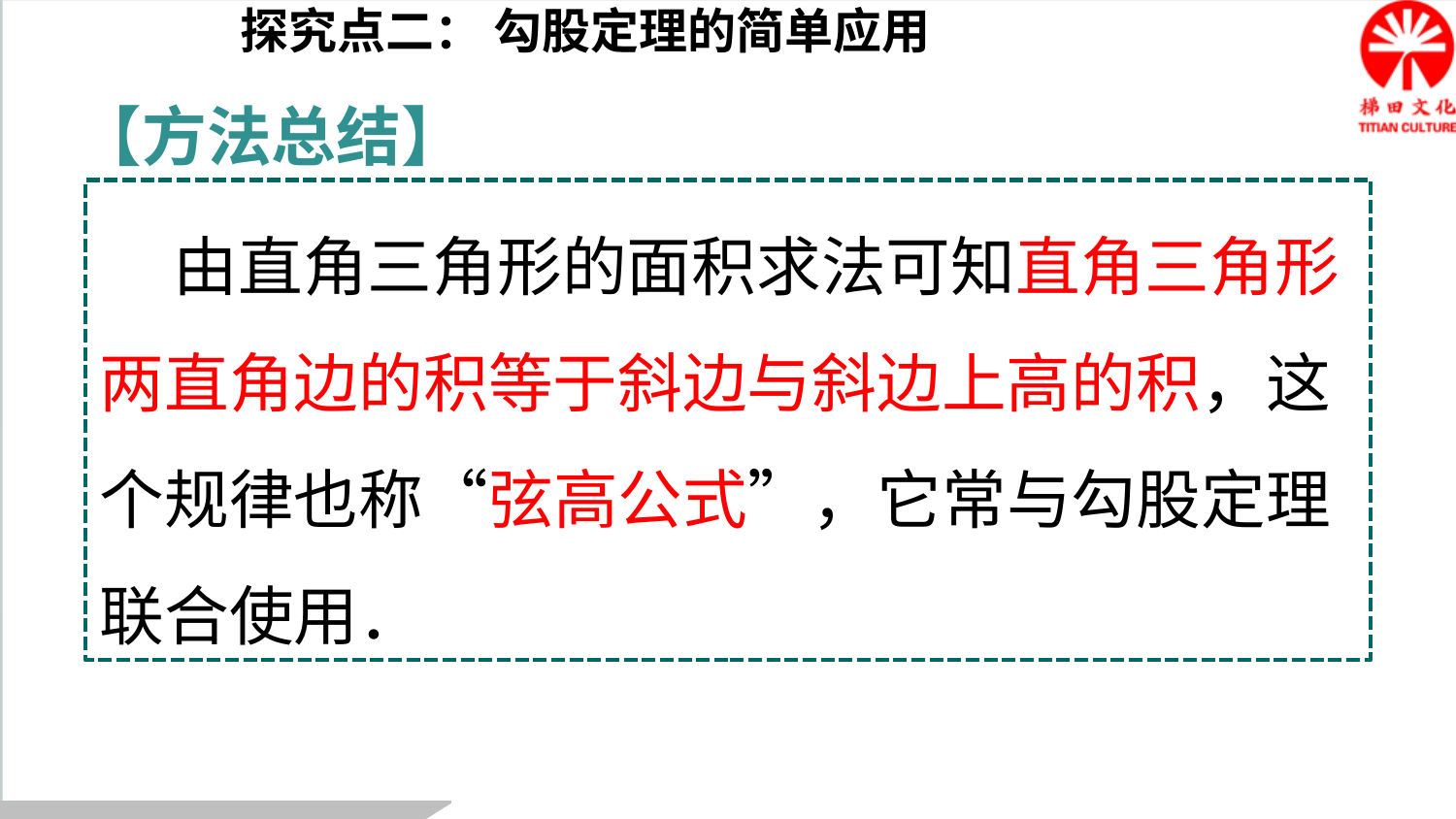

探究点二： 勾股定理的简单应用
【方法总结】
    由直角三角形的面积求法可知直角三角形两直角边的积等于斜边与斜边上高的积，这个规律也称“弦高公式”，它常与勾股定理联合使用．